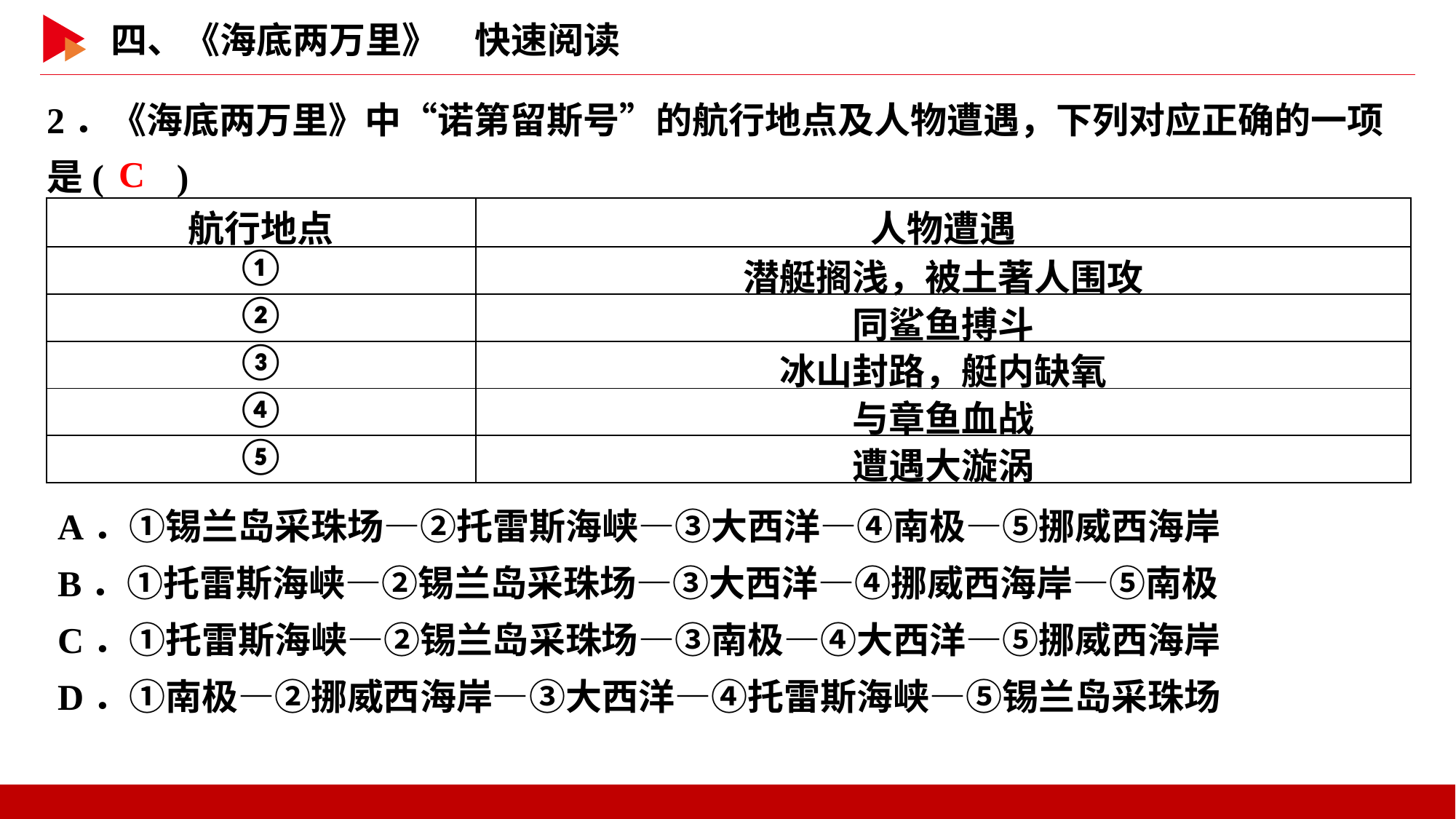

2．《海底两万里》中“诺第留斯号”的航行地点及人物遭遇，下列对应正确的一项是(        )
   C
| 航行地点 | 人物遭遇 |
| --- | --- |
| ① | 潜艇搁浅，被土著人围攻 |
| ② | 同鲨鱼搏斗 |
| ③ | 冰山封路，艇内缺氧 |
| ④ | 与章鱼血战 |
| ⑤ | 遭遇大漩涡 |
A．①锡兰岛采珠场—②托雷斯海峡—③大西洋—④南极—⑤挪威西海岸
B．①托雷斯海峡—②锡兰岛采珠场—③大西洋—④挪威西海岸—⑤南极
C．①托雷斯海峡—②锡兰岛采珠场—③南极—④大西洋—⑤挪威西海岸
D．①南极—②挪威西海岸—③大西洋—④托雷斯海峡—⑤锡兰岛采珠场